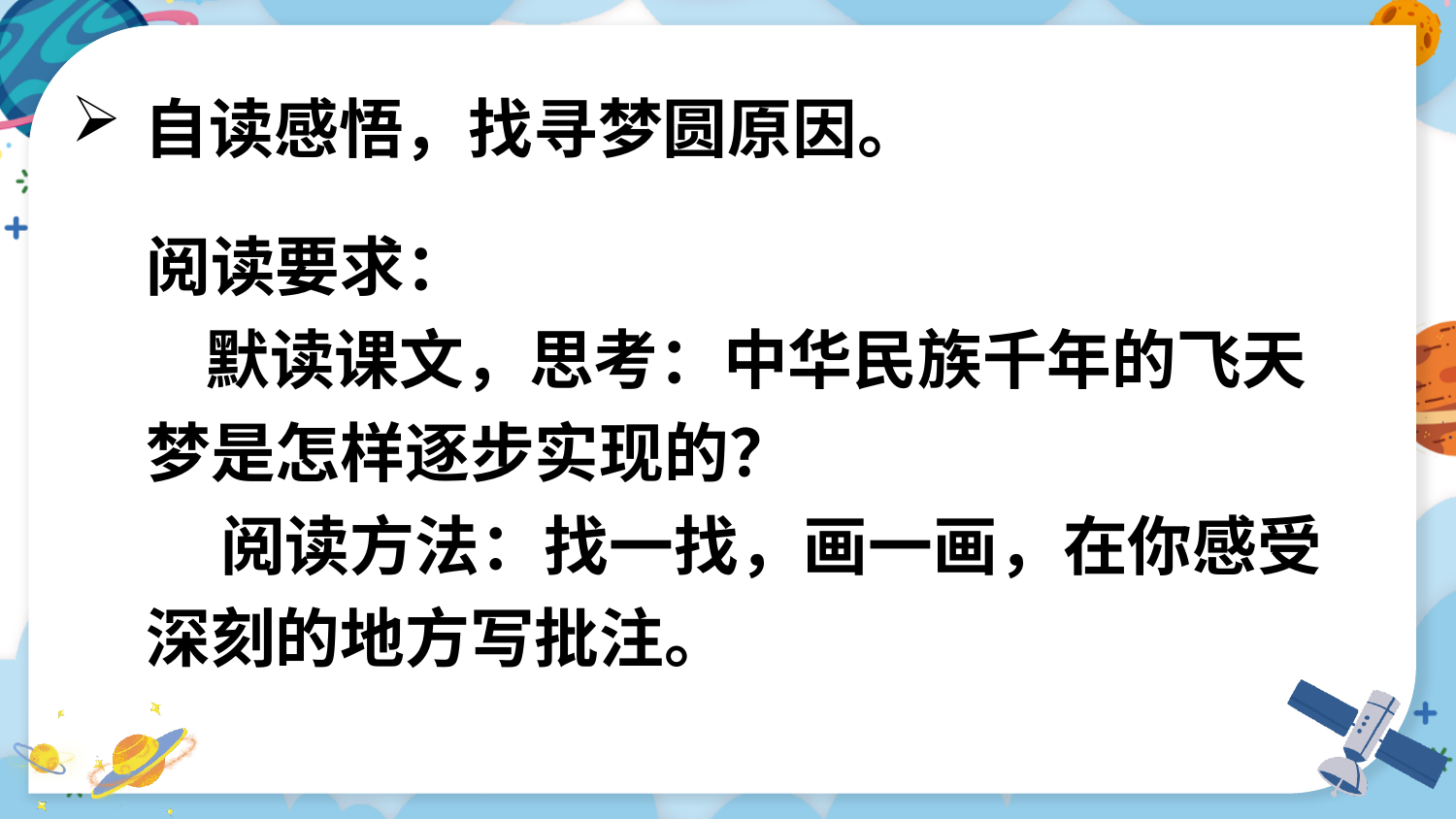

自读感悟，找寻梦圆原因。
阅读要求：
    默读课文，思考：中华民族千年的飞天梦是怎样逐步实现的？
    阅读方法：找一找，画一画，在你感受深刻的地方写批注。